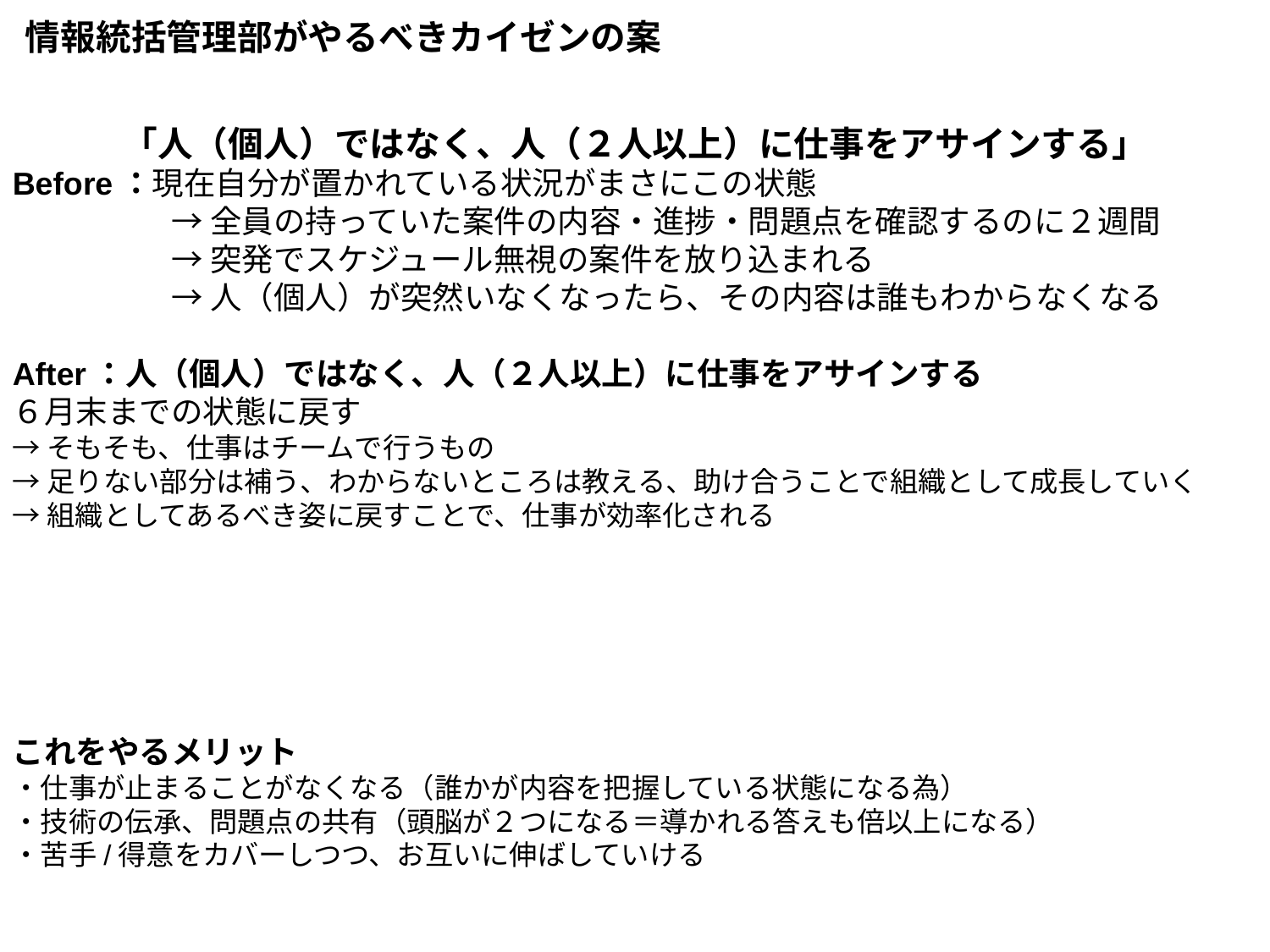

情報統括管理部がやるべきカイゼンの案
「人（個人）ではなく、人（２人以上）に仕事をアサインする」
Before：現在自分が置かれている状況がまさにこの状態
　　　　　→ 全員の持っていた案件の内容・進捗・問題点を確認するのに２週間
　　　　　→ 突発でスケジュール無視の案件を放り込まれる
　　　　　→ 人（個人）が突然いなくなったら、その内容は誰もわからなくなる

After：人（個人）ではなく、人（２人以上）に仕事をアサインする
６月末までの状態に戻す
→そもそも、仕事はチームで行うもの
→足りない部分は補う、わからないところは教える、助け合うことで組織として成長していく
→組織としてあるべき姿に戻すことで、仕事が効率化される
これをやるメリット
・仕事が止まることがなくなる（誰かが内容を把握している状態になる為）
・技術の伝承、問題点の共有（頭脳が２つになる＝導かれる答えも倍以上になる）
・苦手/得意をカバーしつつ、お互いに伸ばしていける